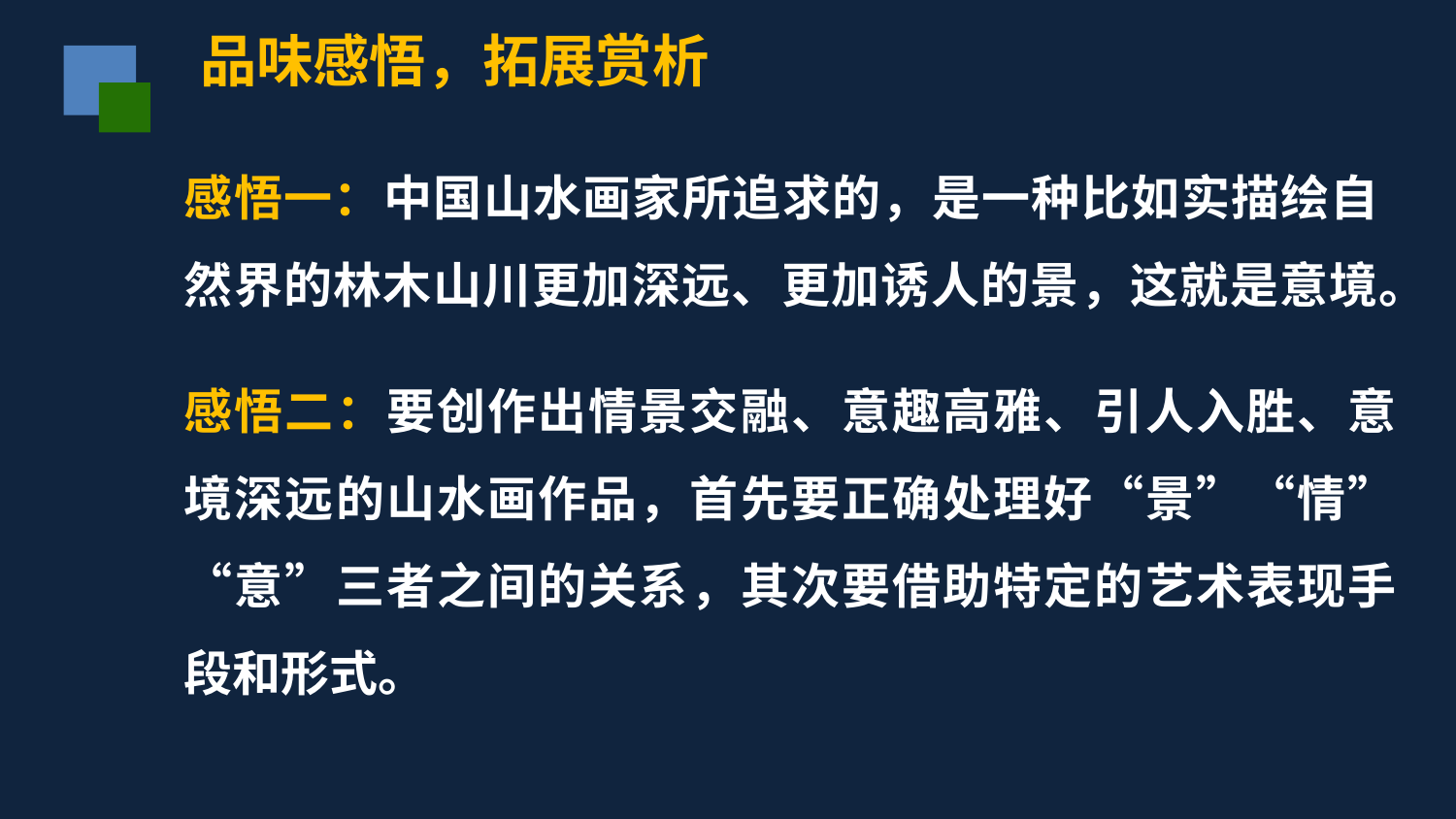

品味感悟，拓展赏析

感悟一：中国山水画家所追求的，是一种比如实描绘自然界的林木山川更加深远、更加诱人的景，这就是意境。
感悟二：要创作出情景交融、意趣高雅、引人入胜、意境深远的山水画作品，首先要正确处理好“景”“情”“意”三者之间的关系，其次要借助特定的艺术表现手段和形式。